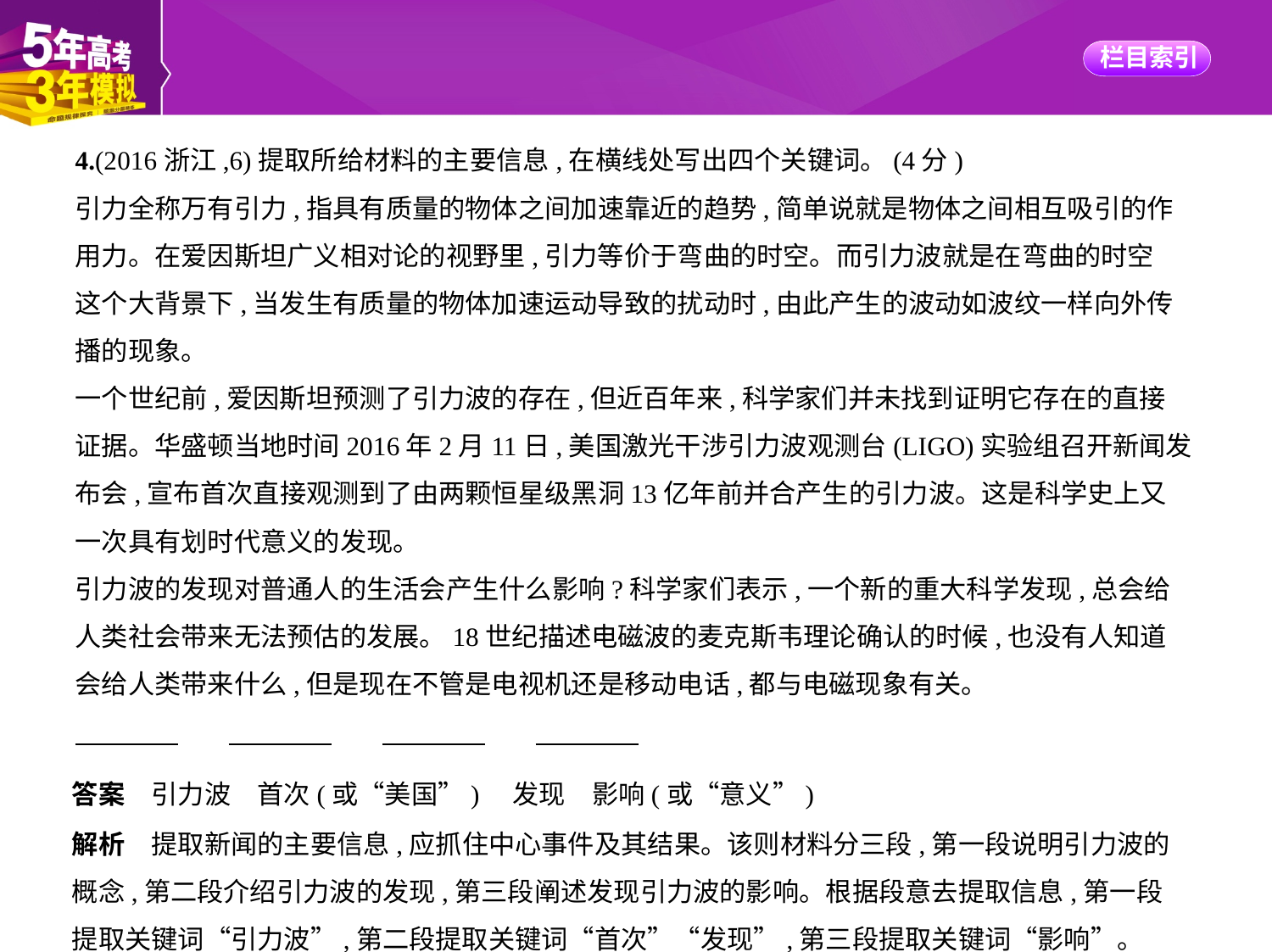

4.(2016浙江,6)提取所给材料的主要信息,在横线处写出四个关键词。(4分)
引力全称万有引力,指具有质量的物体之间加速靠近的趋势,简单说就是物体之间相互吸引的作
用力。在爱因斯坦广义相对论的视野里,引力等价于弯曲的时空。而引力波就是在弯曲的时空
这个大背景下,当发生有质量的物体加速运动导致的扰动时,由此产生的波动如波纹一样向外传
播的现象。
一个世纪前,爱因斯坦预测了引力波的存在,但近百年来,科学家们并未找到证明它存在的直接
证据。华盛顿当地时间2016年2月11日,美国激光干涉引力波观测台(LIGO)实验组召开新闻发
布会,宣布首次直接观测到了由两颗恒星级黑洞13亿年前并合产生的引力波。这是科学史上又
一次具有划时代意义的发现。
引力波的发现对普通人的生活会产生什么影响?科学家们表示,一个新的重大科学发现,总会给
人类社会带来无法预估的发展。18世纪描述电磁波的麦克斯韦理论确认的时候,也没有人知道
会给人类带来什么,但是现在不管是电视机还是移动电话,都与电磁现象有关。

答案　引力波　首次(或“美国”)　发现　影响(或“意义”)
解析　提取新闻的主要信息,应抓住中心事件及其结果。该则材料分三段,第一段说明引力波的
概念,第二段介绍引力波的发现,第三段阐述发现引力波的影响。根据段意去提取信息,第一段
提取关键词“引力波”,第二段提取关键词“首次”“发现”,第三段提取关键词“影响”。